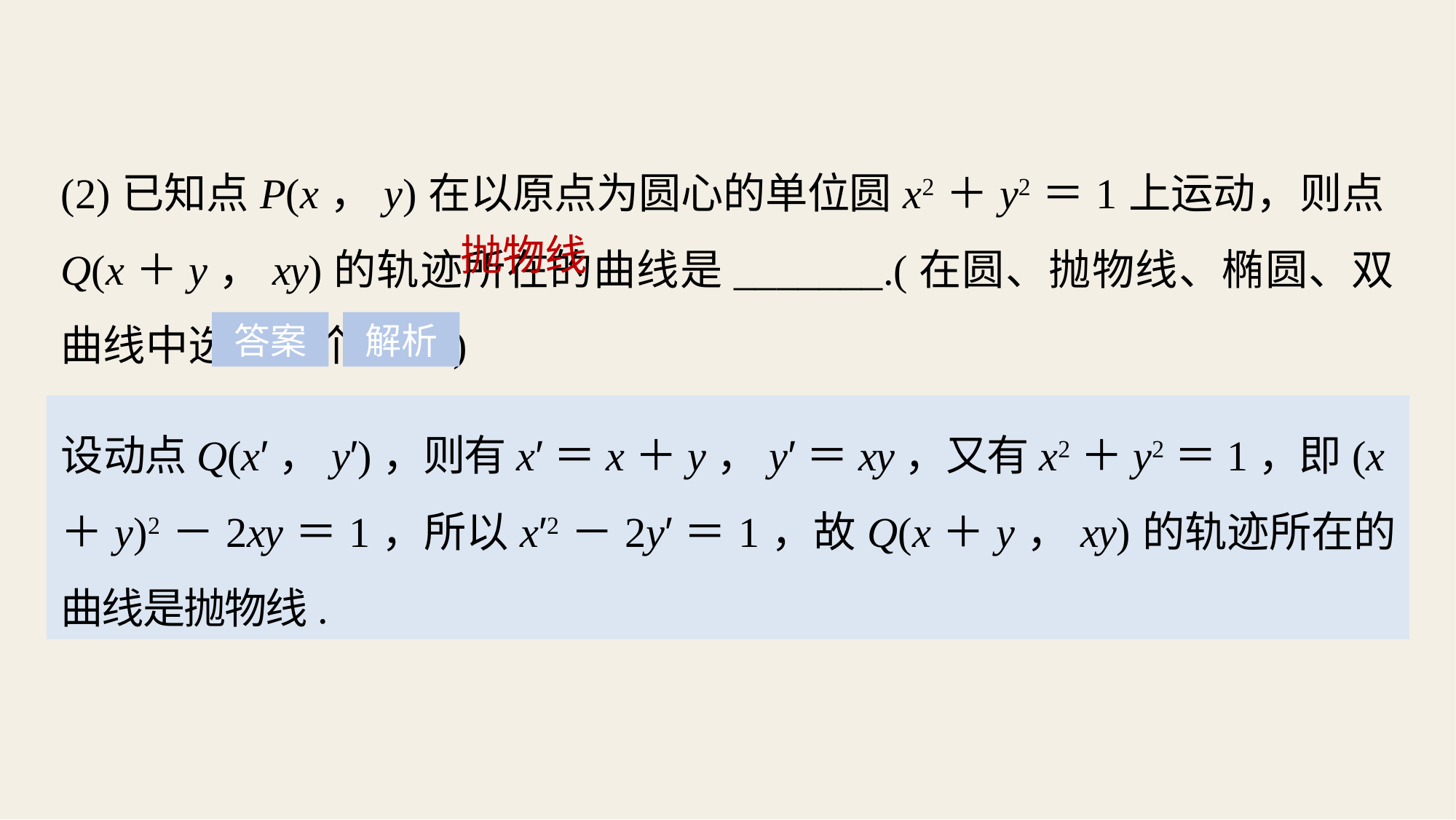

(2)已知点P(x，y)在以原点为圆心的单位圆x2＋y2＝1上运动，则点Q(x＋y，xy)的轨迹所在的曲线是_______.(在圆、抛物线、椭圆、双曲线中选择一个作答)
抛物线
答案
解析
设动点Q(x′，y′)，则有x′＝x＋y，y′＝xy，又有x2＋y2＝1，即(x＋y)2－2xy＝1，所以x′2－2y′＝1，故Q(x＋y，xy)的轨迹所在的曲线是抛物线.